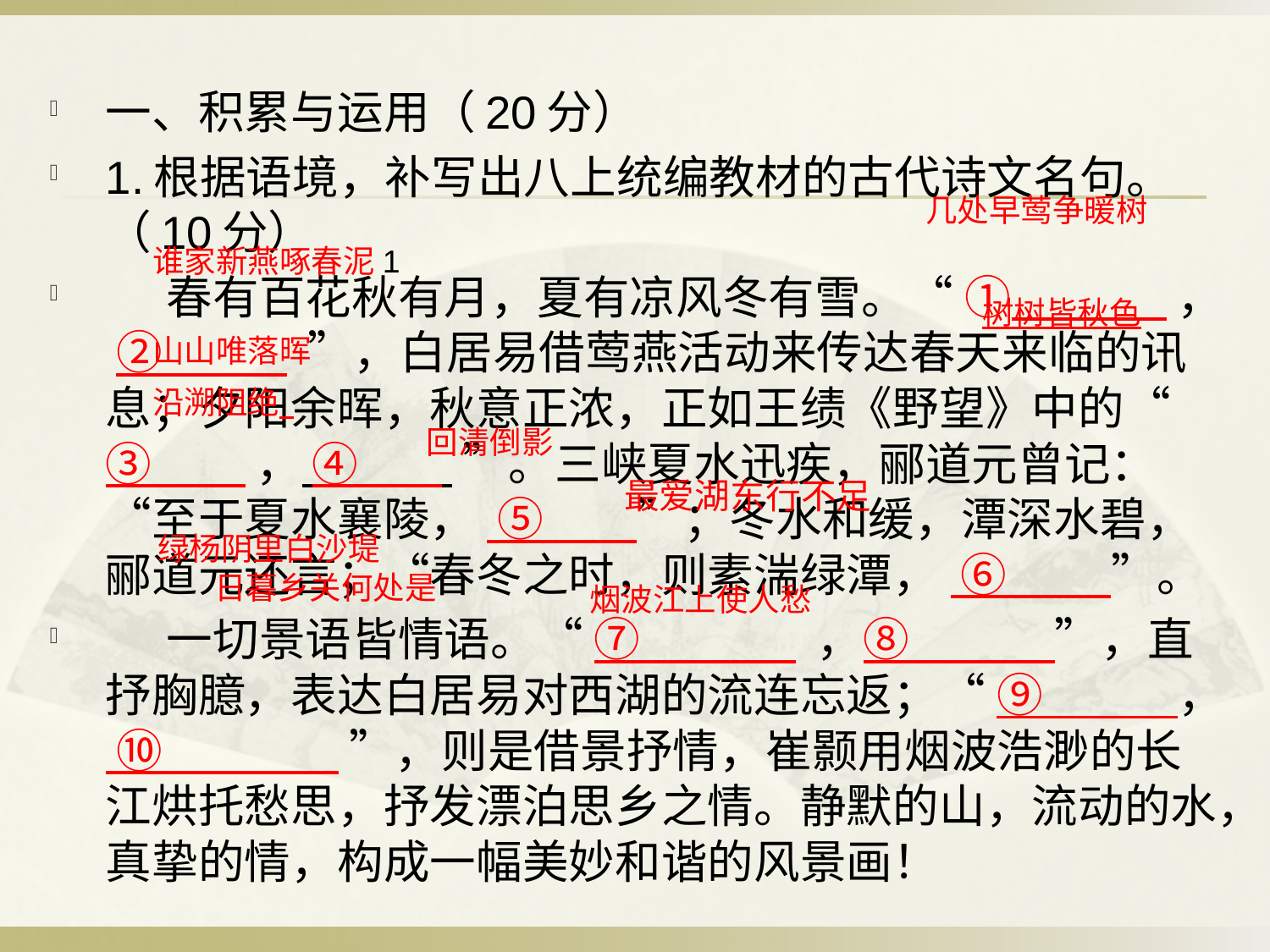

一、积累与运用（20分）
1.根据语境，补写出八上统编教材的古代诗文名句。（10分）
     春有百花秋有月，夏有凉风冬有雪。“ ①                ，  ②              ”，白居易借莺燕活动来传达春天来临的讯息；夕阳余晖，秋意正浓，正如王绩《野望》中的“ ③          ， ④          ”。三峡夏水迅疾，郦道元曾记：“至于夏水襄陵，  ⑤         ”；冬水和缓，潭深水碧，郦道元还言；“春冬之时，则素湍绿潭，  ⑥          ”。
     一切景语皆情语。“ ⑦                 ，⑧              ”，直抒胸臆，表达白居易对西湖的流连忘返；“ ⑨             ，  ⑩                  ”，则是借景抒情，崔颢用烟波浩渺的长江烘托愁思，抒发漂泊思乡之情。静默的山，流动的水，真挚的情，构成一幅美妙和谐的风景画！
几处早莺争暖树
谁家新燕啄春泥1
树树皆秋色
山山唯落晖
沿溯阻绝
回清倒影

最爱湖东行不足
绿杨阴里白沙堤
日暮乡关何处是
烟波江上使人愁